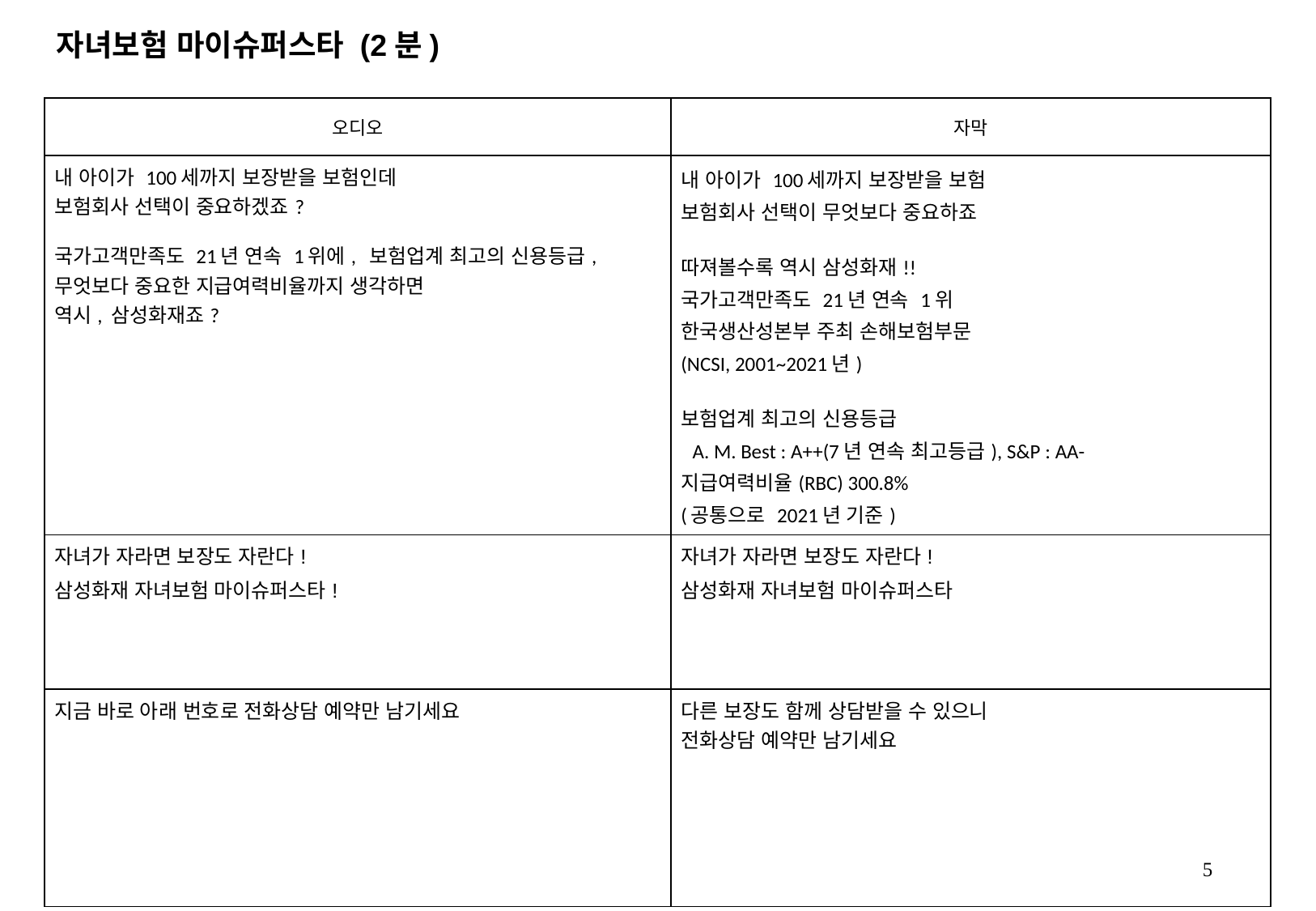

자녀보험 마이슈퍼스타 (2분)
| 오디오 | 자막 |
| --- | --- |
| 내 아이가 100세까지 보장받을 보험인데 보험회사 선택이 중요하겠죠? 국가고객만족도 21년 연속 1위에, 보험업계 최고의 신용등급, 무엇보다 중요한 지급여력비율까지 생각하면 역시, 삼성화재죠? | 내 아이가 100세까지 보장받을 보험 보험회사 선택이 무엇보다 중요하죠 따져볼수록 역시 삼성화재!! 국가고객만족도 21년 연속 1위 한국생산성본부 주최 손해보험부문 (NCSI, 2001~2021년) 보험업계 최고의 신용등급 A. M. Best : A++(7년 연속 최고등급), S&P : AA- 지급여력비율(RBC) 300.8% (공통으로 2021년 기준) |
| 자녀가 자라면 보장도 자란다! 삼성화재 자녀보험 마이슈퍼스타! | 자녀가 자라면 보장도 자란다! 삼성화재 자녀보험 마이슈퍼스타 |
| 지금 바로 아래 번호로 전화상담 예약만 남기세요 | 다른 보장도 함께 상담받을 수 있으니 전화상담 예약만 남기세요 |
5